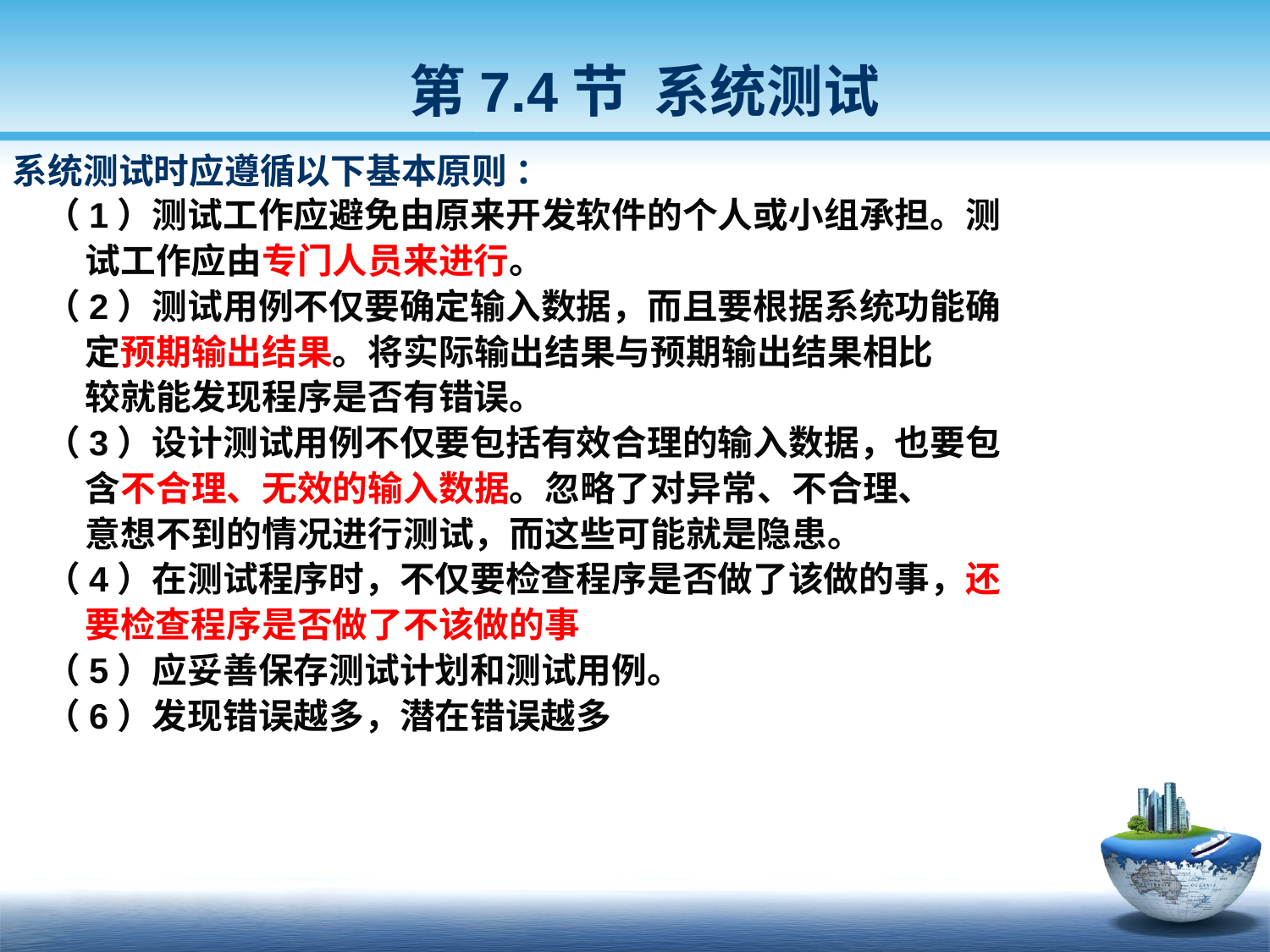

第7.4节  系统测试

系统测试时应遵循以下基本原则 ：
   （1）测试工作应避免由原来开发软件的个人或小组承担。测
        试工作应由专门人员来进行。
   （2）测试用例不仅要确定输入数据，而且要根据系统功能确
        定预期输出结果。将实际输出结果与预期输出结果相比
        较就能发现程序是否有错误。
   （3）设计测试用例不仅要包括有效合理的输入数据，也要包
        含不合理、无效的输入数据。忽略了对异常、不合理、
        意想不到的情况进行测试，而这些可能就是隐患。
   （4）在测试程序时，不仅要检查程序是否做了该做的事，还
        要检查程序是否做了不该做的事
   （5）应妥善保存测试计划和测试用例。
   （6）发现错误越多，潜在错误越多